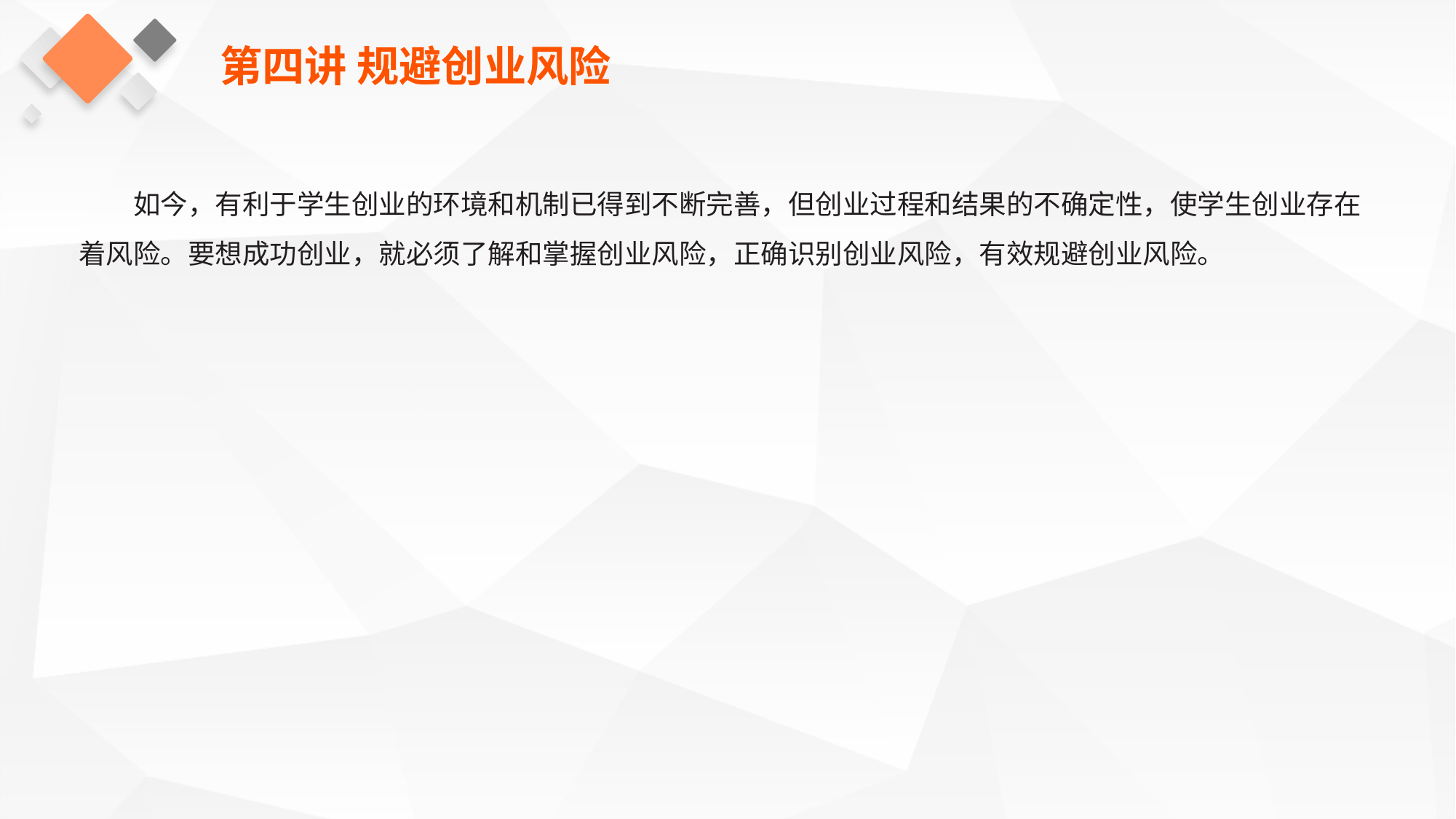

第四讲 规避创业风险
如今，有利于学生创业的环境和机制已得到不断完善，但创业过程和结果的不确定性，使学生创业存在着风险。要想成功创业，就必须了解和掌握创业风险，正确识别创业风险，有效规避创业风险。